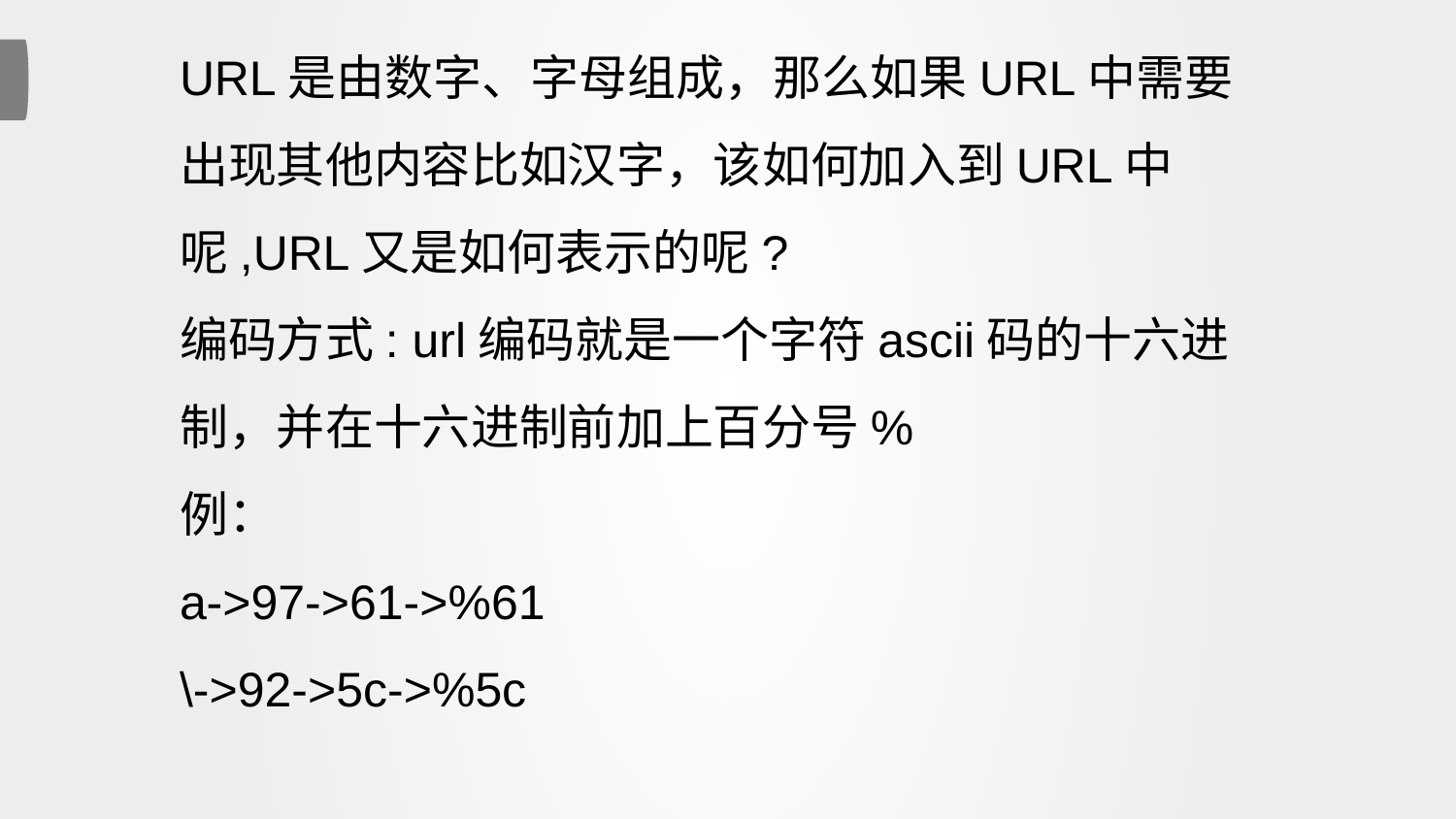

URL是由数字、字母组成，那么如果URL中需要出现其他内容比如汉字，该如何加入到URL中呢,URL又是如何表示的呢?
编码方式: url编码就是一个字符ascii码的十六进制，并在十六进制前加上百分号%
例：
a->97->61->%61
\->92->5c->%5c